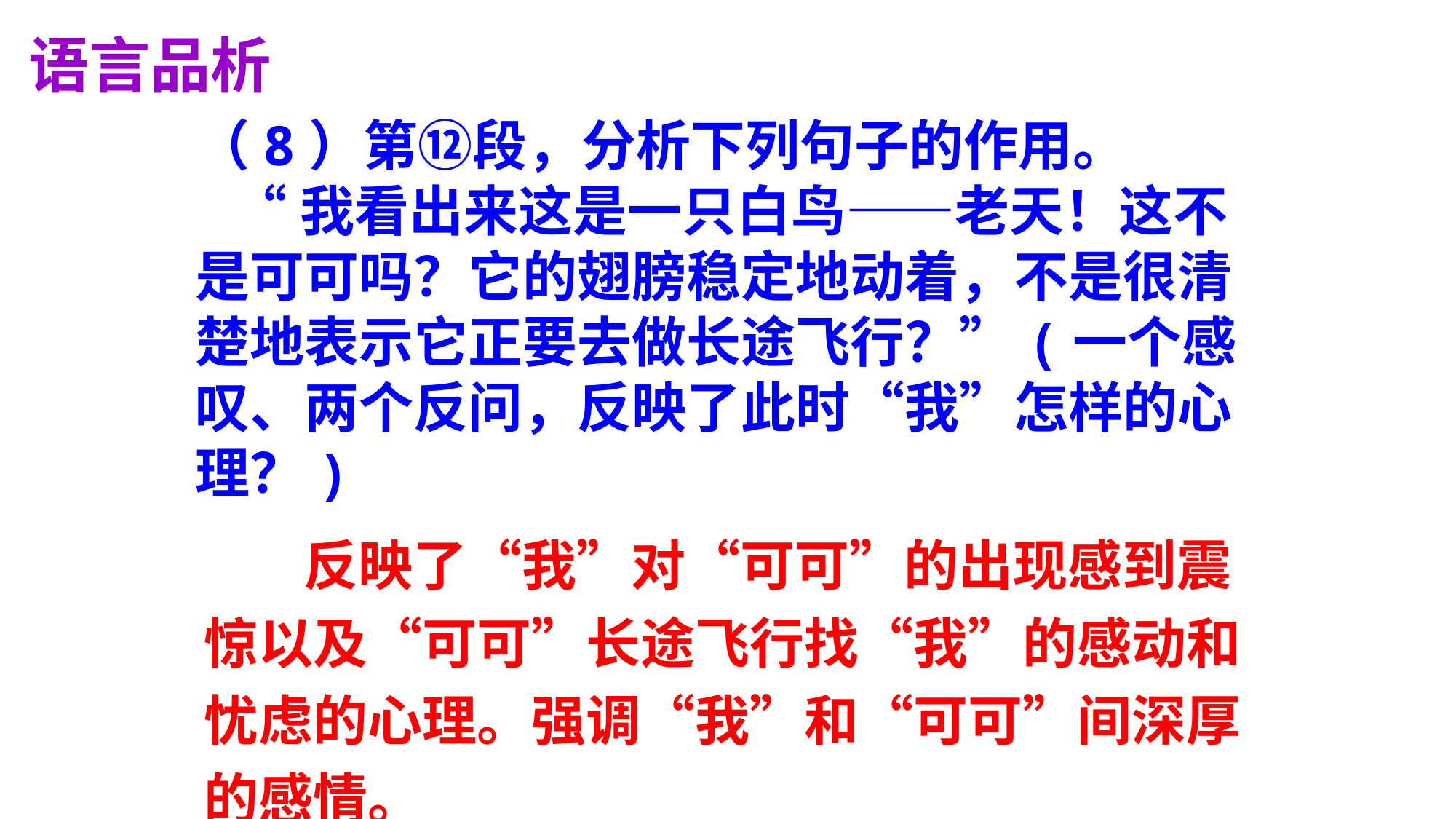

语言品析
（8）第⑫段，分析下列句子的作用。
   “我看出来这是一只白鸟——老天！这不是可可吗？它的翅膀稳定地动着，不是很清楚地表示它正要去做长途飞行？”(一个感叹、两个反问，反映了此时“我”怎样的心理？)
       反映了“我”对“可可”的出现感到震惊以及“可可”长途飞行找“我”的感动和忧虑的心理。强调“我”和“可可”间深厚的感情。